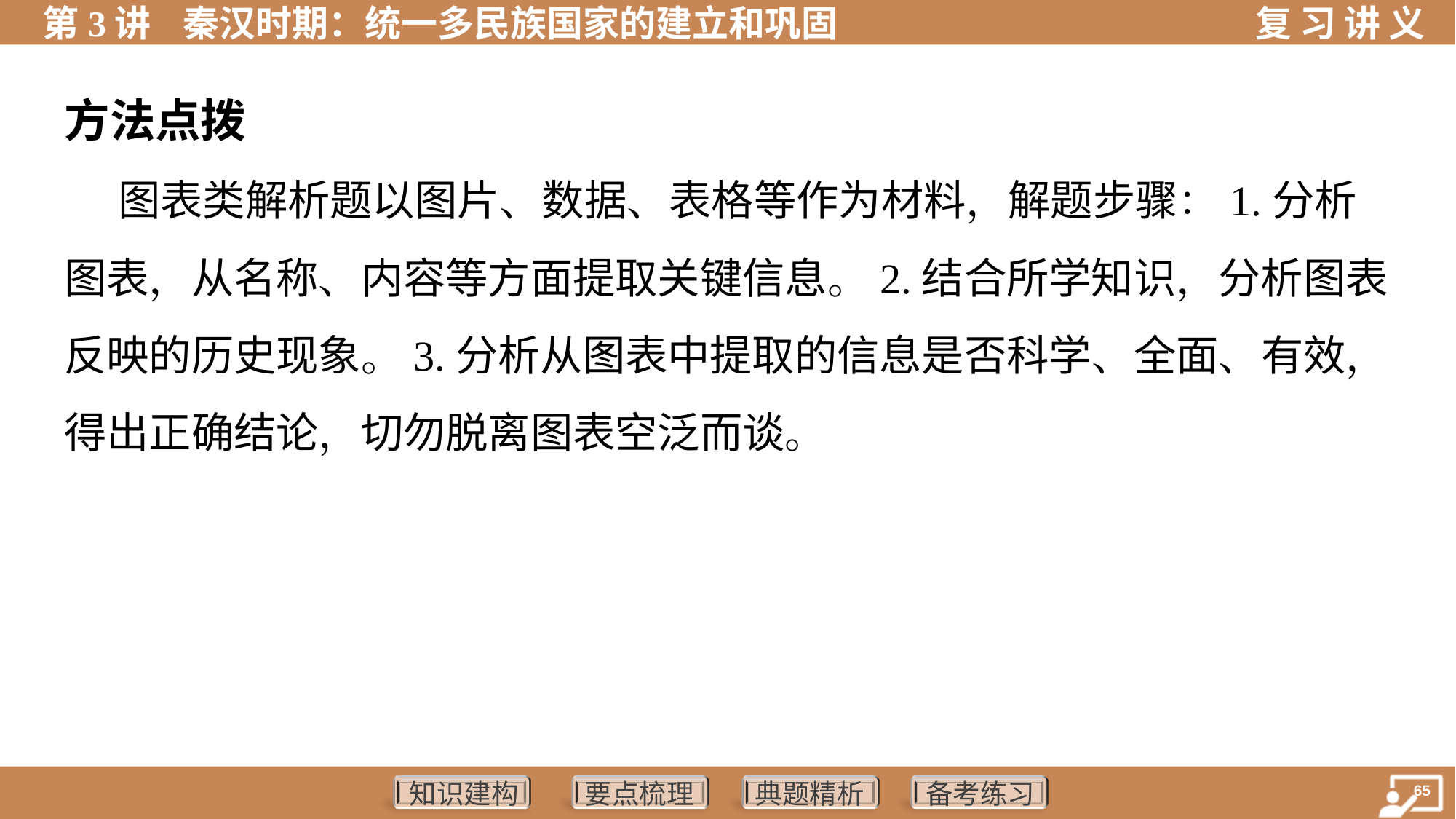

方法点拨
    图表类解析题以图片、数据、表格等作为材料，解题步骤：1.分析
图表，从名称、内容等方面提取关键信息。2.结合所学知识，分析图表
反映的历史现象。3.分析从图表中提取的信息是否科学、全面、有效，
得出正确结论，切勿脱离图表空泛而谈。